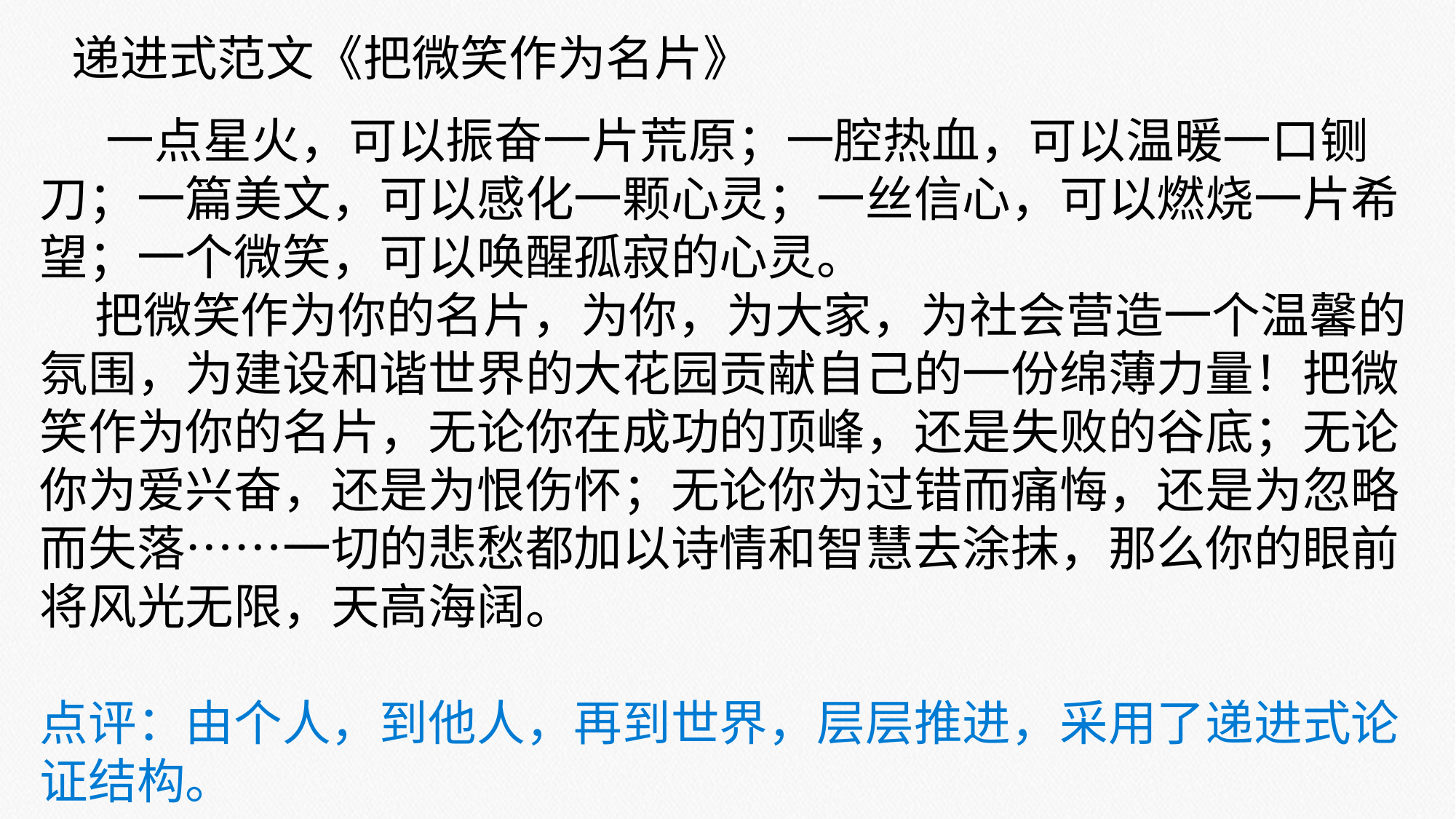

递进式范文《把微笑作为名片》
     一点星火，可以振奋一片荒原；一腔热血，可以温暖一口铡刀；一篇美文，可以感化一颗心灵；一丝信心，可以燃烧一片希望；一个微笑，可以唤醒孤寂的心灵。
    把微笑作为你的名片，为你，为大家，为社会营造一个温馨的氛围，为建设和谐世界的大花园贡献自己的一份绵薄力量！把微笑作为你的名片，无论你在成功的顶峰，还是失败的谷底；无论你为爱兴奋，还是为恨伤怀；无论你为过错而痛悔，还是为忽略而失落……一切的悲愁都加以诗情和智慧去涂抹，那么你的眼前将风光无限，天高海阔。

点评：由个人，到他人，再到世界，层层推进，采用了递进式论证结构。